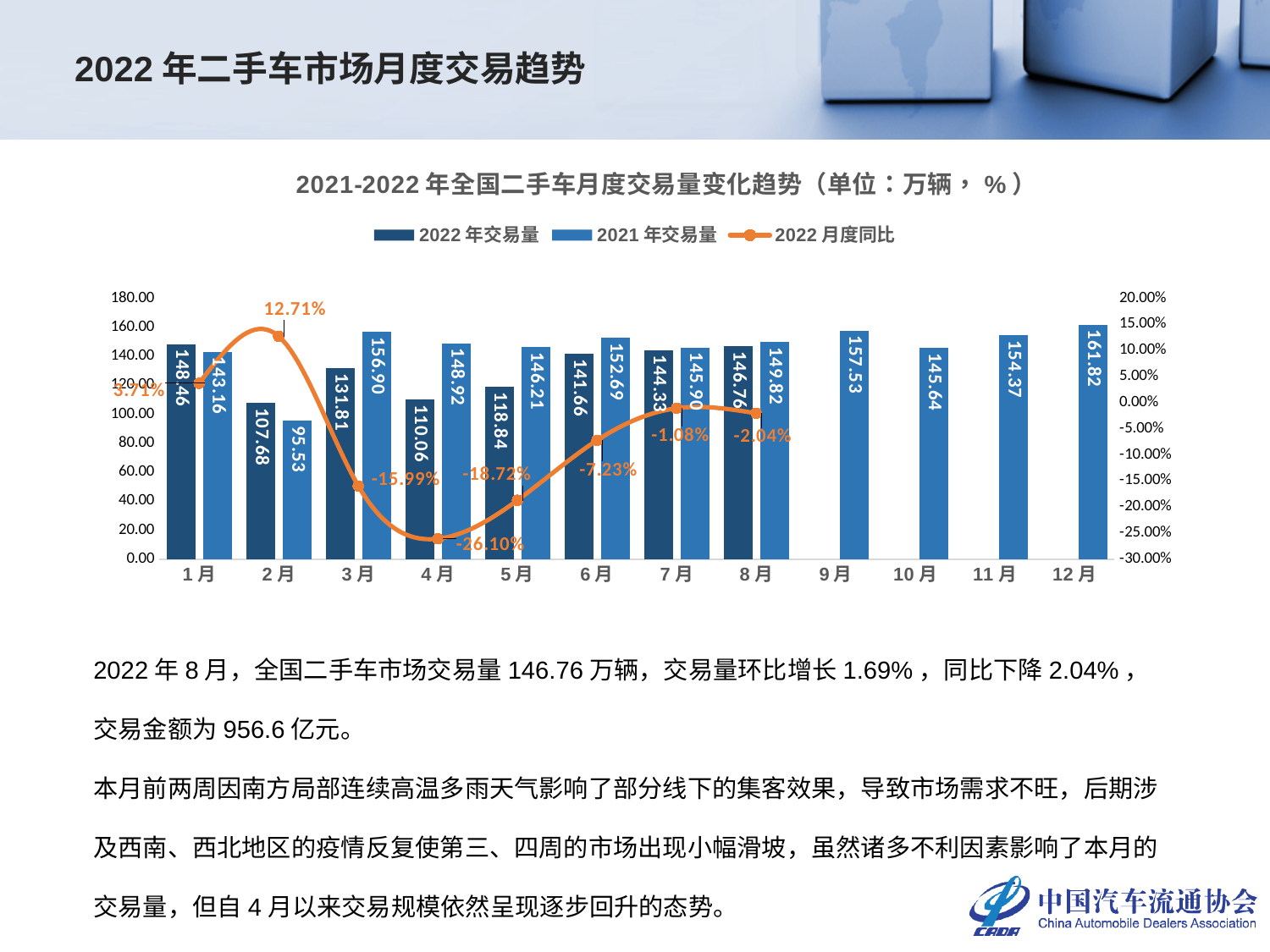

2022年二手车市场月度交易趋势

### Chart: 2021-2022年全国二手车月度交易量变化趋势（单位：万辆，%）

| Category | 2022年交易量 | 2021年交易量 | 2022月度同比 |
|---|---|---|---|
| 1月 | 148.4647 | 143.155 | 0.03709056616953646 |
| 2月 | 107.681 | 95.5339 | 0.12714962960791923 |
| 3月 | 131.8136 | 156.9019 | -0.15989799996048487 |
| 4月 | 110.0561 | 148.9249 | -0.26099597850997386 |
| 5月 | 118.8408 | 146.211 | -0.1871965857562017 |
| 6月 | 141.6588 | 152.6938 | -0.07226881510578685 |
| 7月 | 144.327 | 145.9046 | -0.01081254463533014 |
| 8月 | 146.7621 | 149.8238 | -0.02043533804375541 |
| 9月 | None | 157.5309 | None |
| 10月 | None | 145.638 | None |
| 11月 | None | 154.3684 | None |
| 12月 | None | 161.8217 | None |
2022年8月，全国二手车市场交易量146.76万辆，交易量环比增长1.69%，同比下降2.04%，交易金额为956.6亿元。
本月前两周因南方局部连续高温多雨天气影响了部分线下的集客效果，导致市场需求不旺，后期涉及西南、西北地区的疫情反复使第三、四周的市场出现小幅滑坡，虽然诸多不利因素影响了本月的交易量，但自4月以来交易规模依然呈现逐步回升的态势。